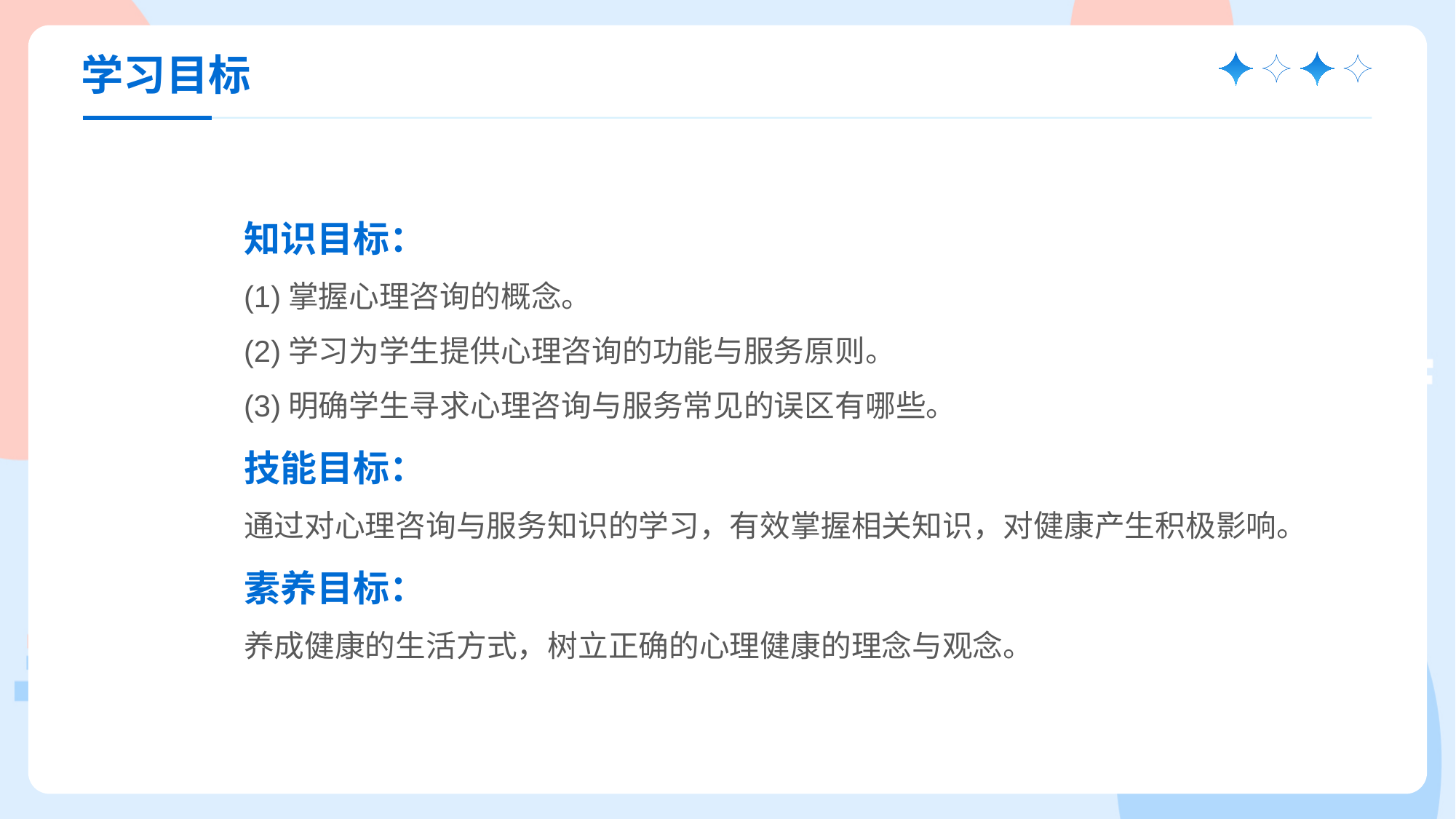

学习目标
知识目标：
(1)掌握心理咨询的概念。
(2)学习为学生提供心理咨询的功能与服务原则。
(3)明确学生寻求心理咨询与服务常见的误区有哪些。
技能目标：
通过对心理咨询与服务知识的学习，有效掌握相关知识，对健康产生积极影响。
素养目标：
养成健康的生活方式，树立正确的心理健康的理念与观念。